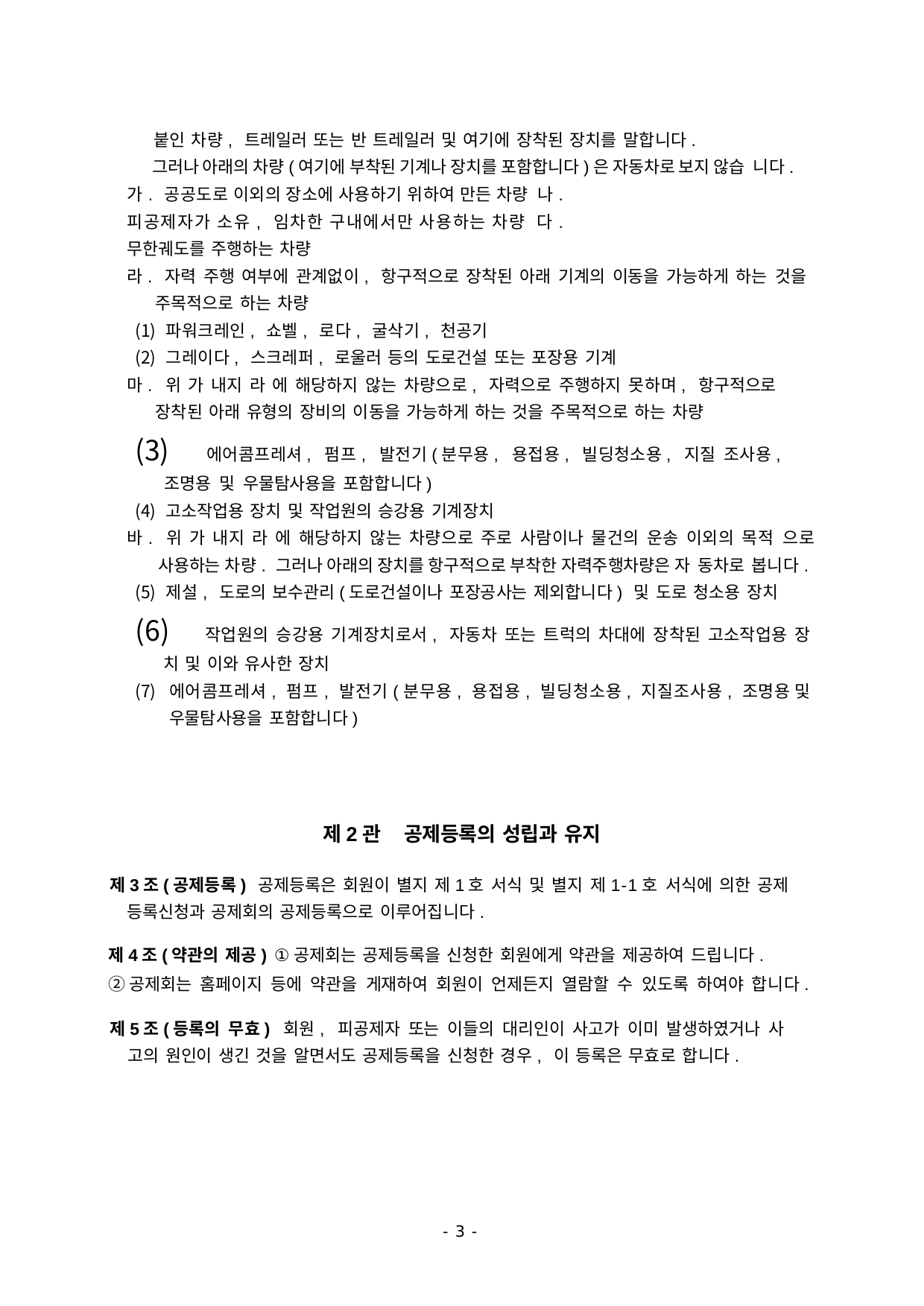

붙인 차량, 트레일러 또는 반 트레일러 및 여기에 장착된 장치를 말합니다.
그러나 아래의 차량(여기에 부착된 기계나 장치를 포함합니다)은 자동차로 보지 않습  니다.
가. 공공도로 이외의 장소에 사용하기 위하여 만든 차량  나. 피공제자가 소유, 임차한 구내에서만 사용하는 차량  다. 무한궤도를 주행하는 차량
라. 자력 주행 여부에 관계없이, 항구적으로 장착된 아래 기계의 이동을 가능하게 하는  것을 주목적으로 하는 차량
파워크레인, 쇼벨, 로다, 굴삭기, 천공기
그레이다, 스크레퍼, 로울러 등의 도로건설 또는 포장용 기계
마. 위 가 내지 라 에 해당하지 않는 차량으로, 자력으로 주행하지 못하며, 항구적으로  장착된 아래 유형의 장비의 이동을 가능하게 하는 것을 주목적으로 하는 차량
	에어콤프레셔, 펌프, 발전기(분무용, 용접용, 빌딩청소용, 지질 조사용, 조명용 및  우물탐사용을 포함합니다)
고소작업용 장치 및 작업원의 승강용 기계장치
바. 위 가 내지 라 에 해당하지 않는 차량으로 주로 사람이나 물건의 운송 이외의 목적  으로 사용하는 차량. 그러나 아래의 장치를 항구적으로 부착한 자력주행차량은 자  동차로 봅니다.
제설, 도로의 보수관리(도로건설이나 포장공사는 제외합니다) 및 도로 청소용 장치
	작업원의 승강용 기계장치로서, 자동차 또는 트럭의 차대에 장착된 고소작업용 장  치 및 이와 유사한 장치
에어콤프레셔, 펌프, 발전기(분무용, 용접용, 빌딩청소용, 지질조사용, 조명용 및  우물탐사용을 포함합니다)
제2관	공제등록의 성립과 유지

제3조(공제등록) 공제등록은 회원이 별지 제1호 서식 및 별지 제1-1호 서식에 의한 공제  등록신청과 공제회의 공제등록으로 이루어집니다.

제4조(약관의 제공) ①공제회는 공제등록을 신청한 회원에게 약관을 제공하여 드립니다.
②공제회는 홈페이지 등에 약관을 게재하여 회원이 언제든지 열람할 수 있도록 하여야  합니다.

제5조(등록의 무효) 회원, 피공제자 또는 이들의 대리인이 사고가 이미 발생하였거나 사  고의 원인이 생긴 것을 알면서도 공제등록을 신청한 경우, 이 등록은 무효로 합니다.
- 3 -